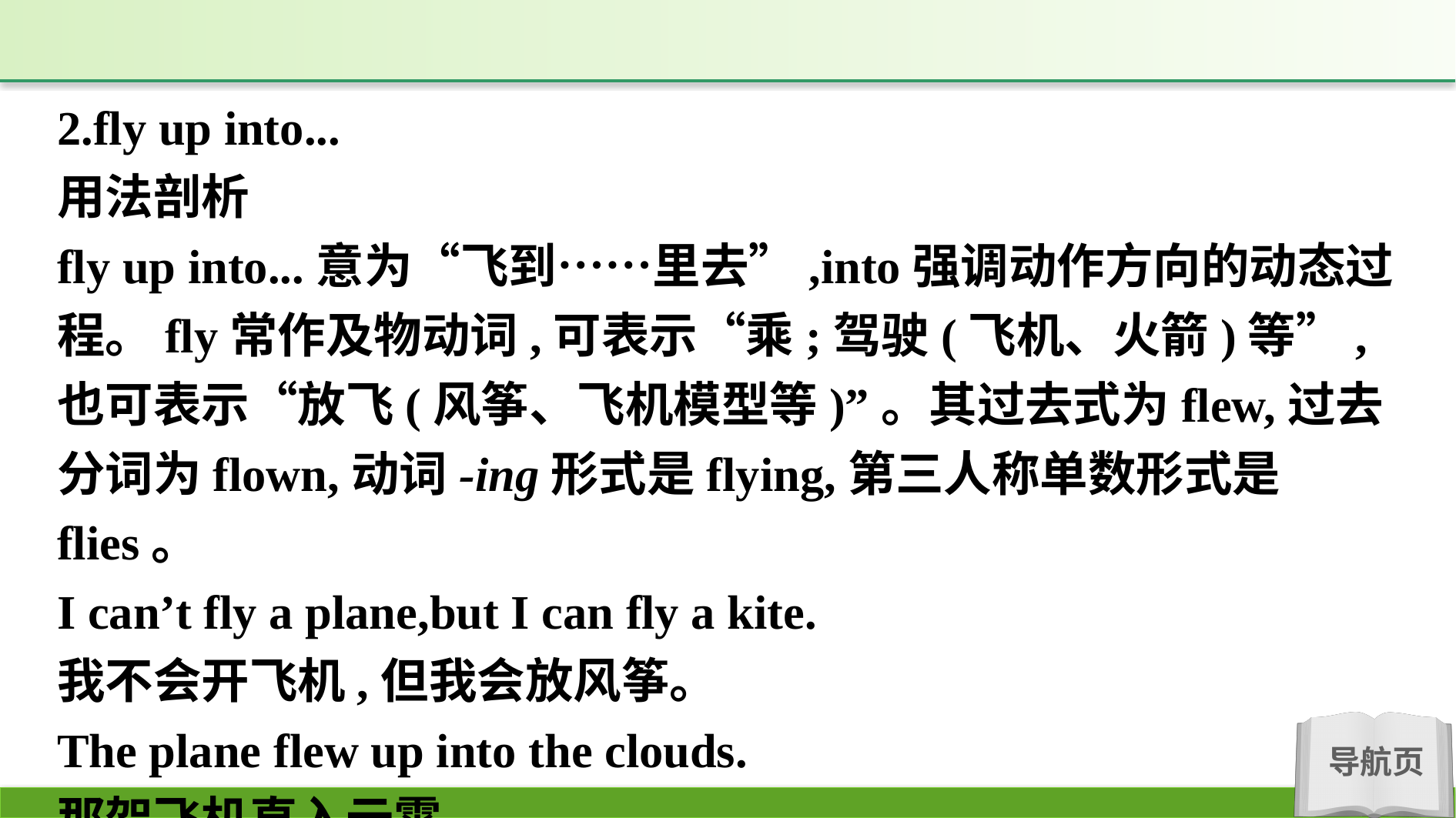

2.fly up into...
用法剖析
fly up into...意为“飞到……里去”,into强调动作方向的动态过程。fly常作及物动词,可表示“乘;驾驶(飞机、火箭)等”,也可表示“放飞(风筝、飞机模型等)”。其过去式为flew,过去分词为flown,动词-ing形式是flying,第三人称单数形式是flies。
I can’t fly a plane,but I can fly a kite.
我不会开飞机,但我会放风筝。
The plane flew up into the clouds.
那架飞机直入云霄。